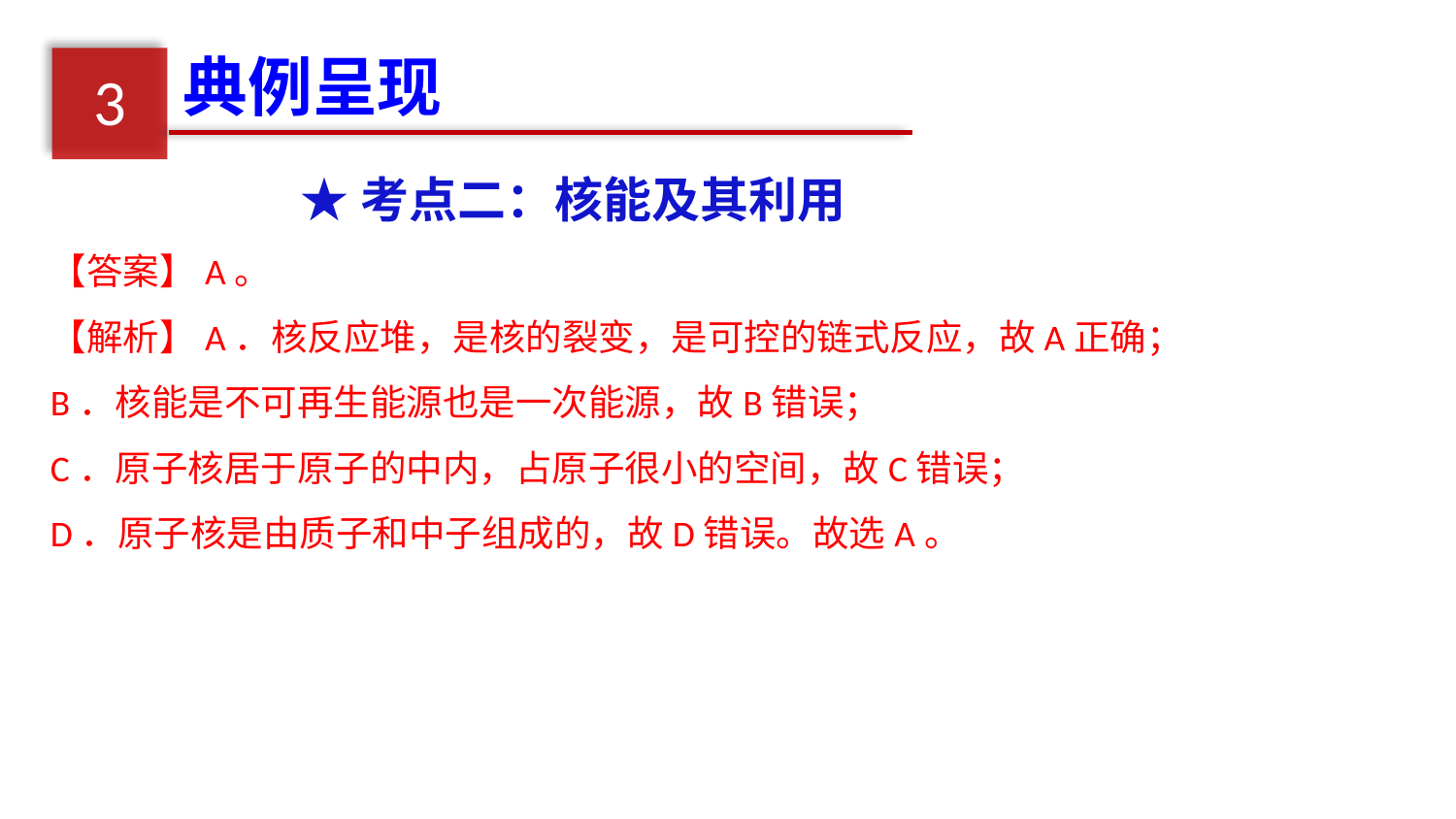

典例呈现

3
★考点二：核能及其利用
【答案】A。
【解析】A．核反应堆，是核的裂变，是可控的链式反应，故A正确；
B．核能是不可再生能源也是一次能源，故B错误；
C．原子核居于原子的中内，占原子很小的空间，故C错误；
D．原子核是由质子和中子组成的，故D错误。故选A。